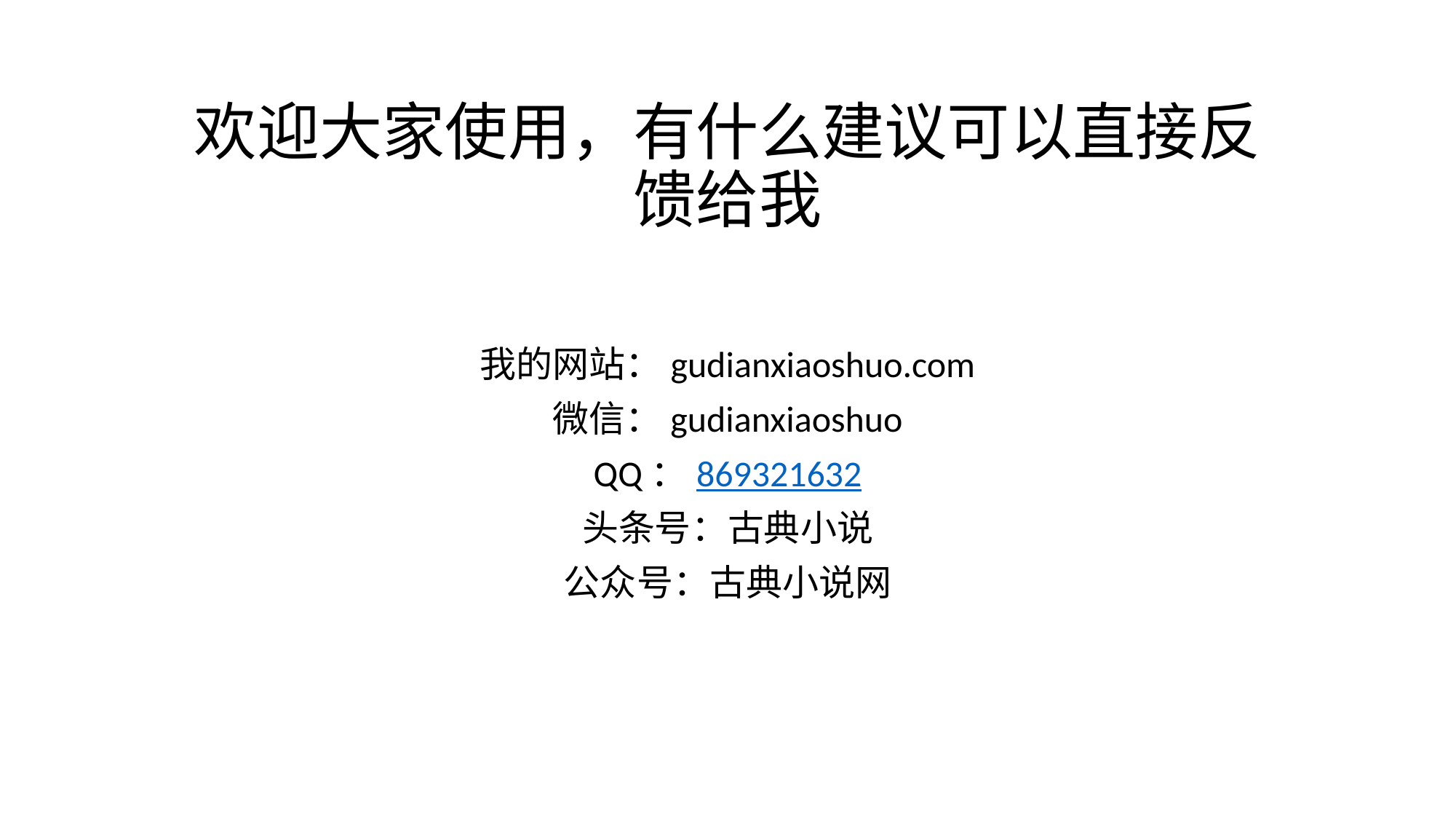

# 欢迎大家使用，有什么建议可以直接反馈给我

我的网站：gudianxiaoshuo.com
微信：gudianxiaoshuo
QQ：869321632
头条号：古典小说
公众号：古典小说网